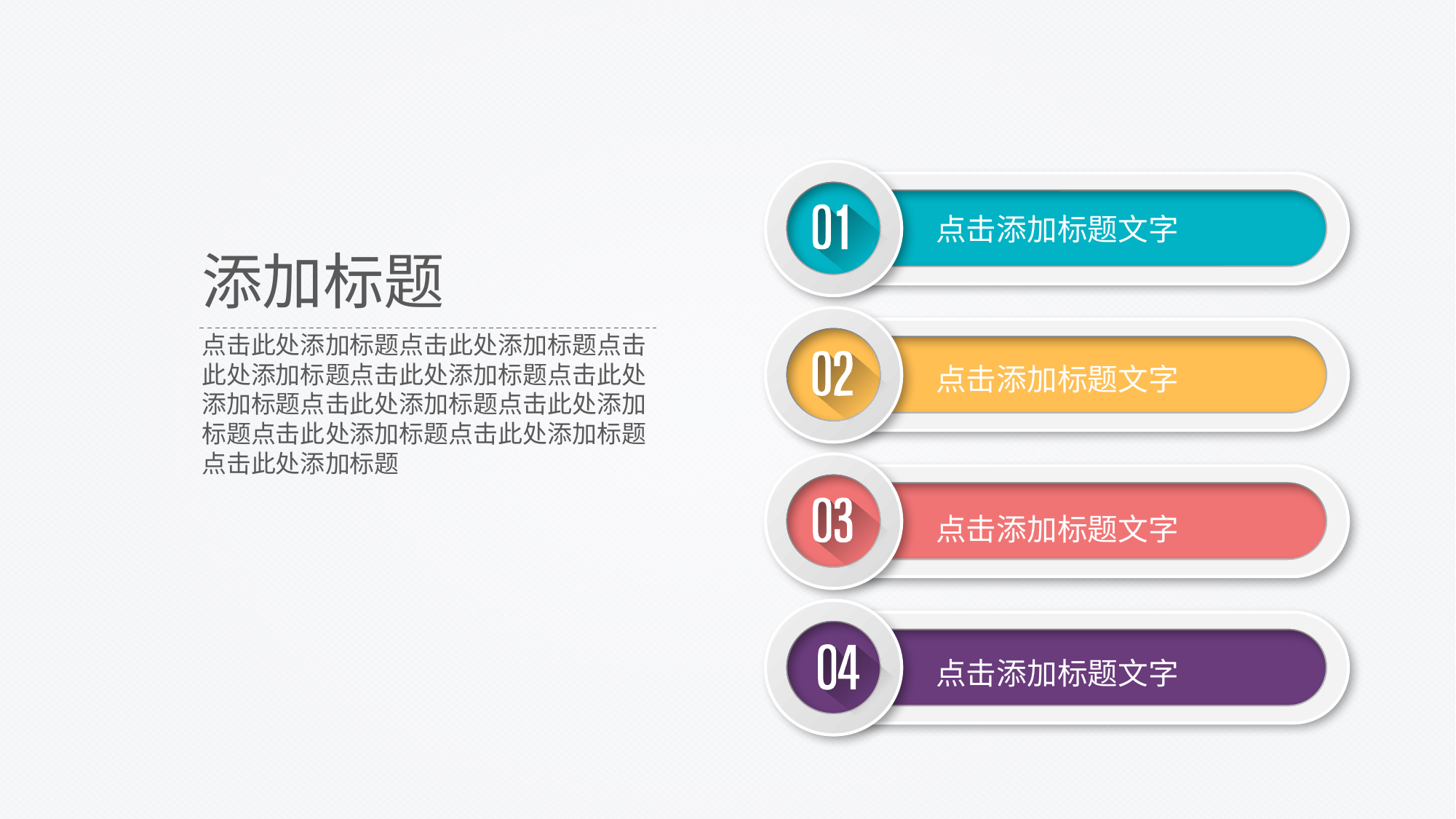

点击添加标题文字
添加标题

点击添加标题文字
点击此处添加标题点击此处添加标题点击此处添加标题点击此处添加标题点击此处添加标题点击此处添加标题点击此处添加标题点击此处添加标题点击此处添加标题点击此处添加标题

点击添加标题文字

点击添加标题文字